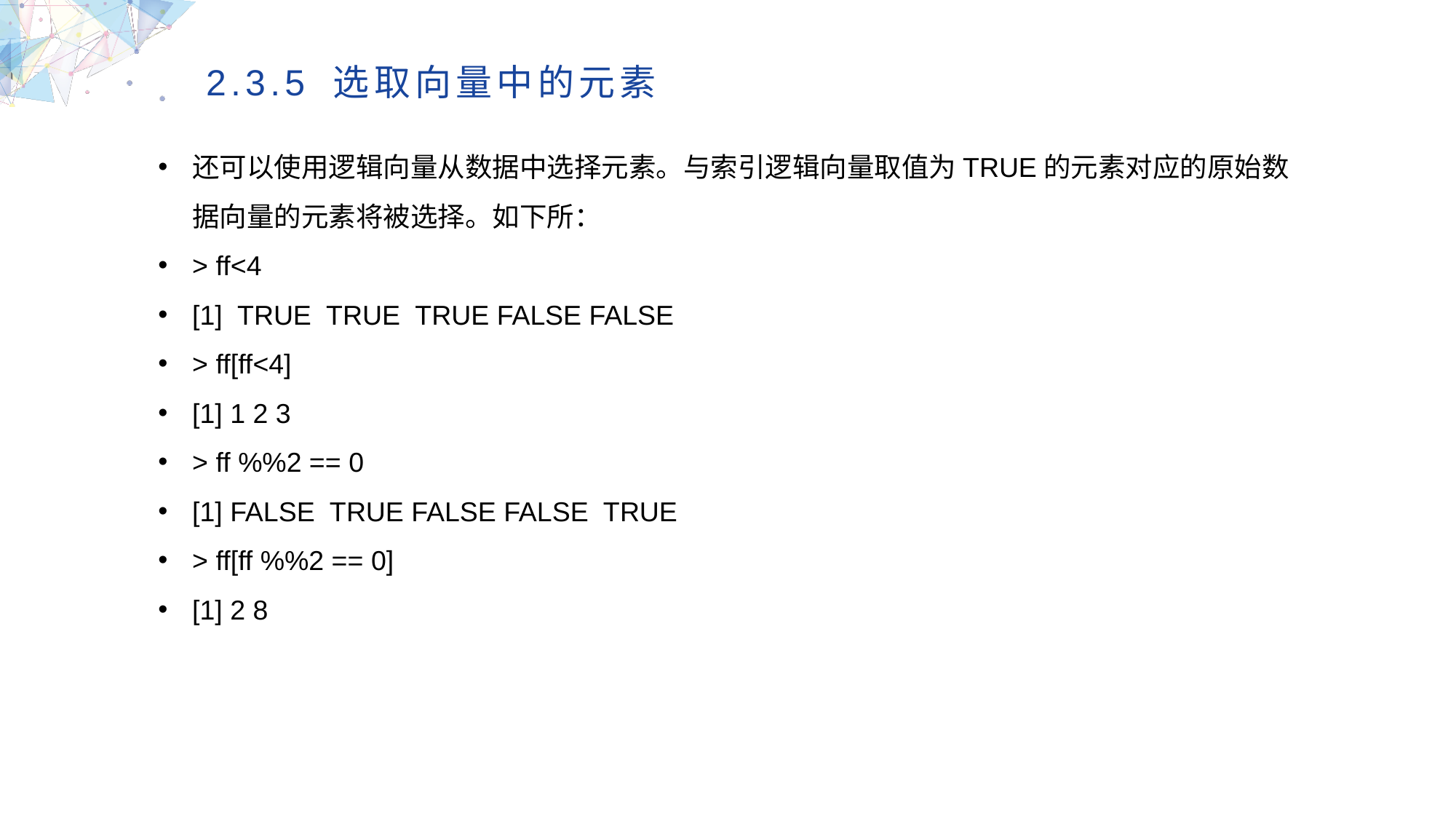

2.3.5 选取向量中的元素
还可以使用逻辑向量从数据中选择元素。与索引逻辑向量取值为TRUE的元素对应的原始数据向量的元素将被选择。如下所：
> ff<4
[1]  TRUE  TRUE  TRUE FALSE FALSE
> ff[ff<4]
[1] 1 2 3
> ff %%2 == 0
[1] FALSE  TRUE FALSE FALSE  TRUE
> ff[ff %%2 == 0]
[1] 2 8

MULTIPURPOSE PRESENTATION TEMPLATE | UNIQUE DESIGN
Welcome Message
Please replace text, click add relevant headline, modify the text content, also can copy your content to this directly. Please replace text, click add relevant headline, modify the text content, also can copy your content to this directly.